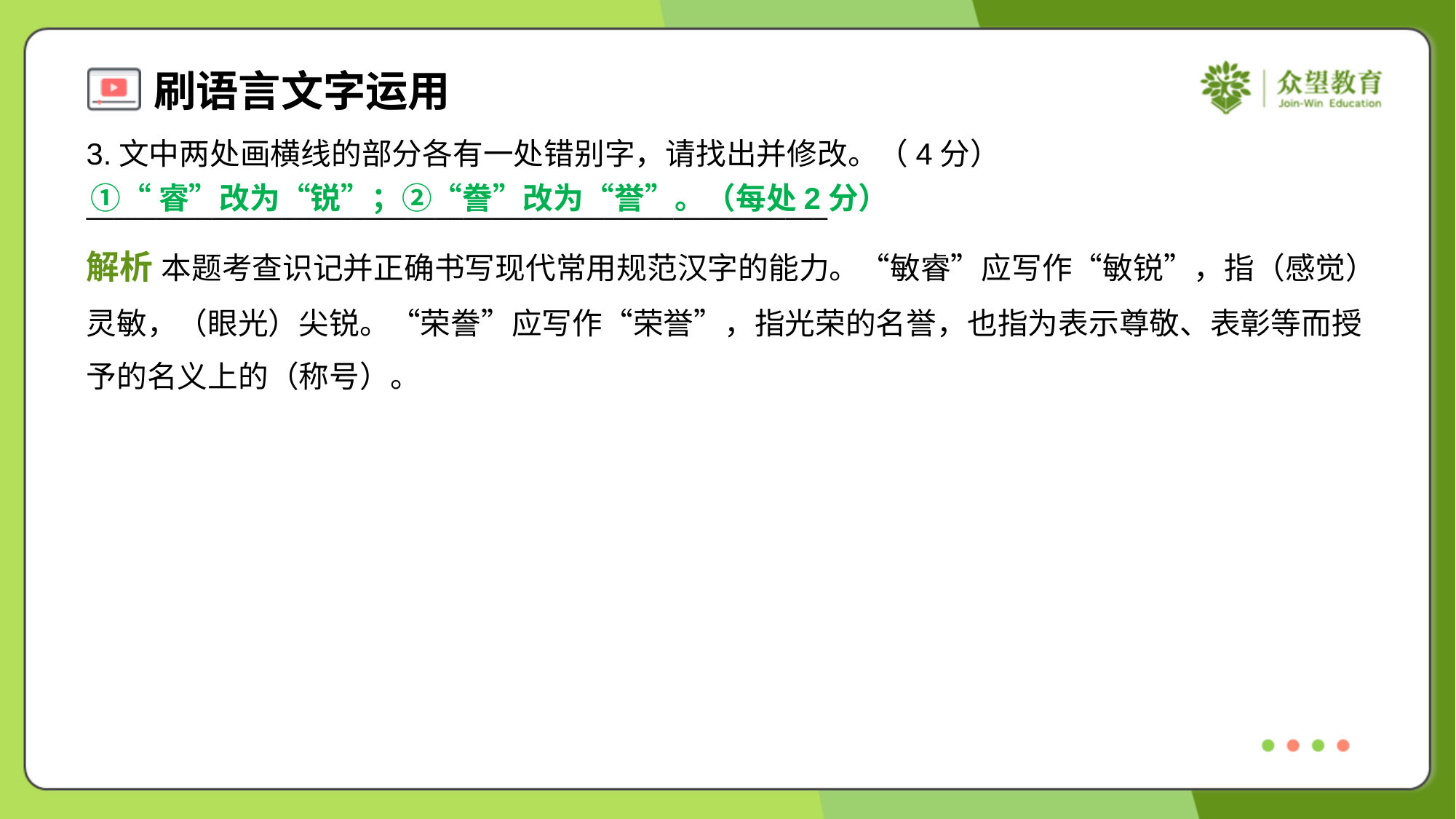

3.文中两处画横线的部分各有一处错别字，请找出并修改。（4分）
_____________________________________________________
①“睿”改为“锐”；②“誊”改为“誉”。（每处2分）
解析 本题考查识记并正确书写现代常用规范汉字的能力。“敏睿”应写作“敏锐”，指（感觉）
灵敏，（眼光）尖锐。“荣誊”应写作“荣誉”，指光荣的名誉，也指为表示尊敬、表彰等而授
予的名义上的（称号）。